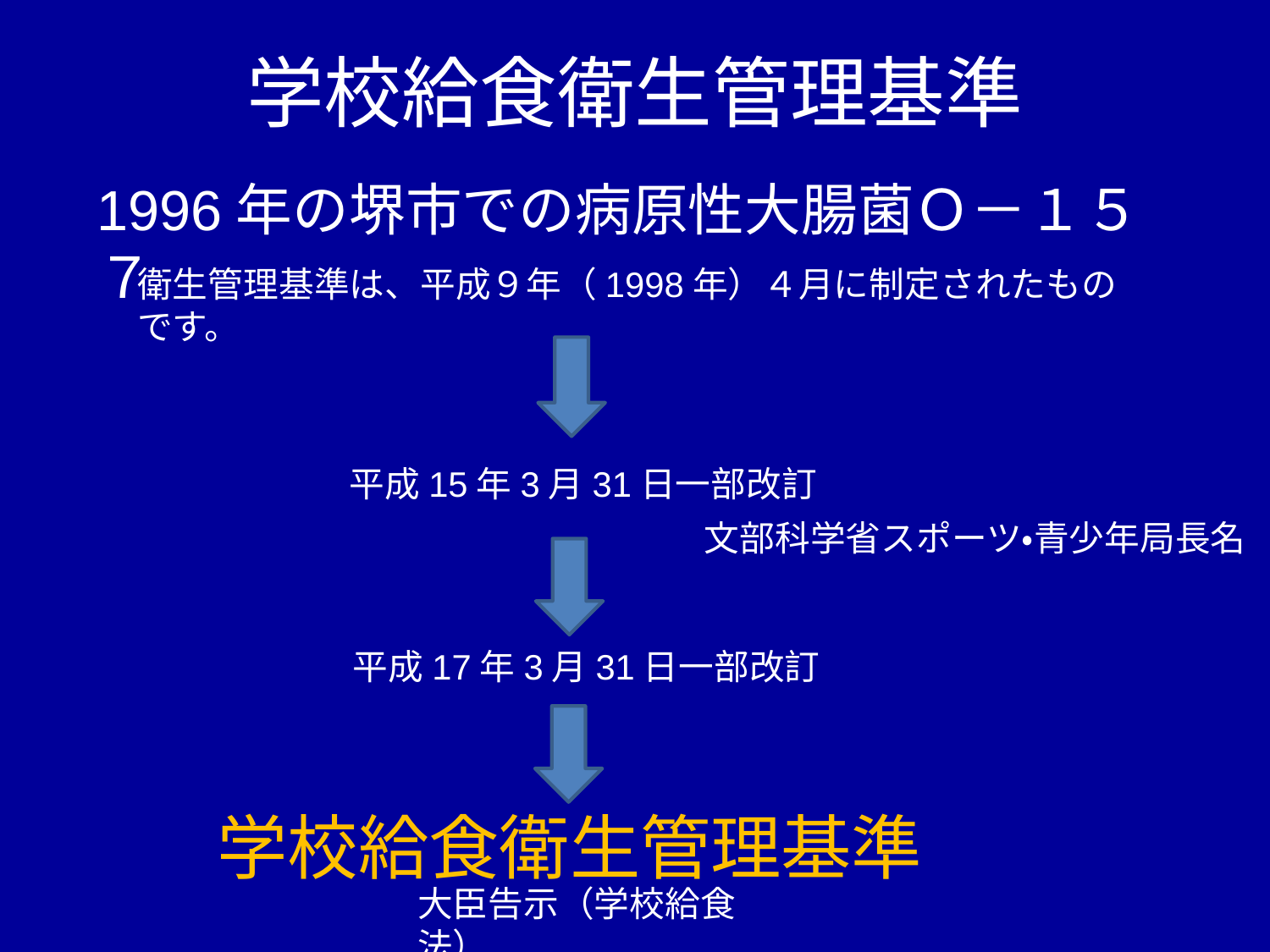

学校給食衛生管理基準
1996年の堺市での病原性大腸菌Ｏ－１５７
衛生管理基準は、平成９年（1998年）４月に制定されたものです。

平成15年3月31日一部改訂
文部科学省スポーツ・青少年局長名

平成17年3月31日一部改訂

学校給食衛生管理基準
大臣告示（学校給食法）